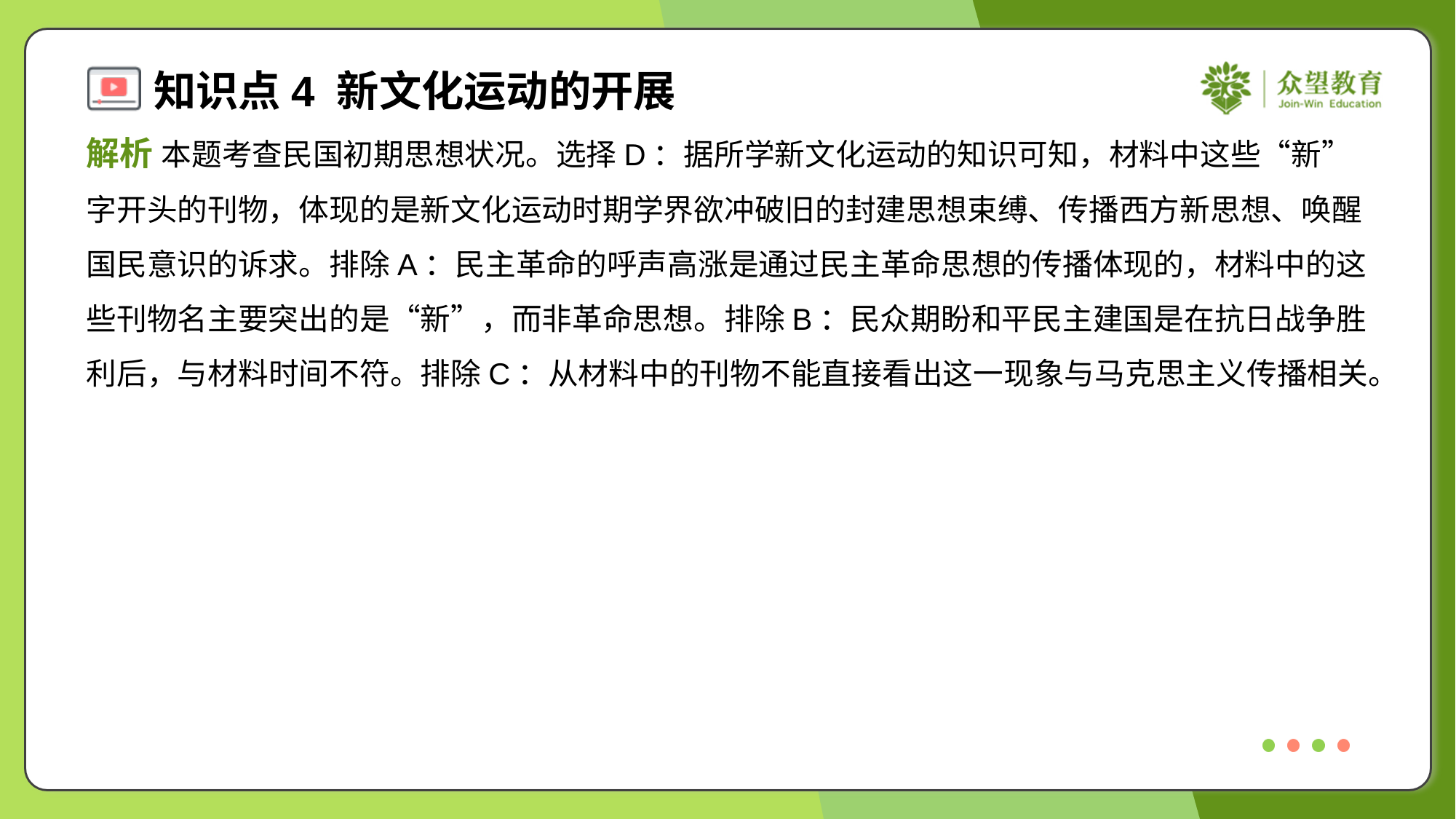

解析 本题考查民国初期思想状况。选择D：据所学新文化运动的知识可知，材料中这些“新”
字开头的刊物，体现的是新文化运动时期学界欲冲破旧的封建思想束缚、传播西方新思想、唤醒
国民意识的诉求。排除A：民主革命的呼声高涨是通过民主革命思想的传播体现的，材料中的这
些刊物名主要突出的是“新”，而非革命思想。排除B：民众期盼和平民主建国是在抗日战争胜
利后，与材料时间不符。排除C：从材料中的刊物不能直接看出这一现象与马克思主义传播相关。